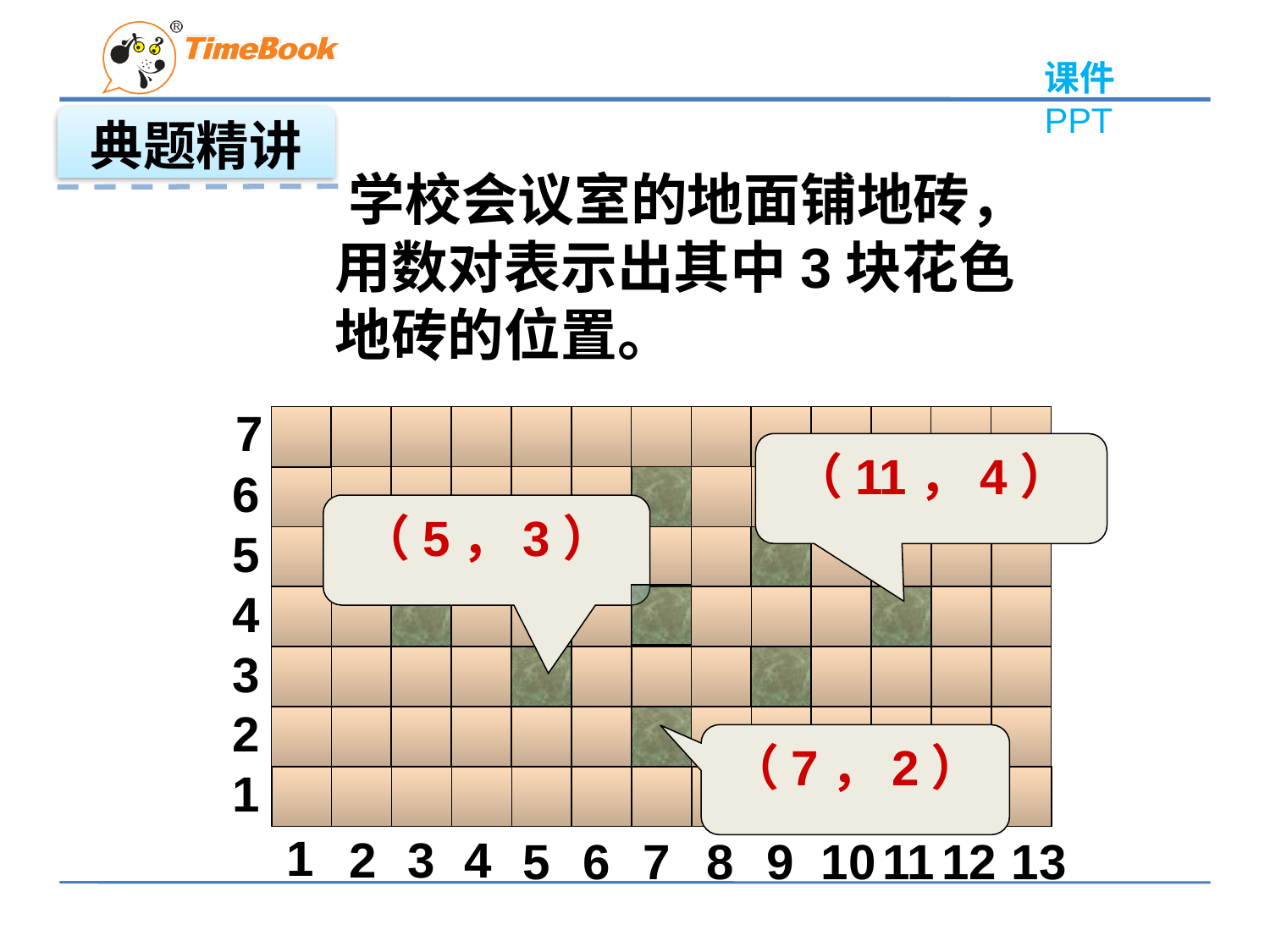

典题精讲
  学校会议室的地面铺地砖，
  用数对表示出其中3块花色
  地砖的位置。
7
6
5
4
3
2
1
1
2
3
4
5
6
7
8
9
10
11
12
13

（11，4）

（5，3）

（7，2）